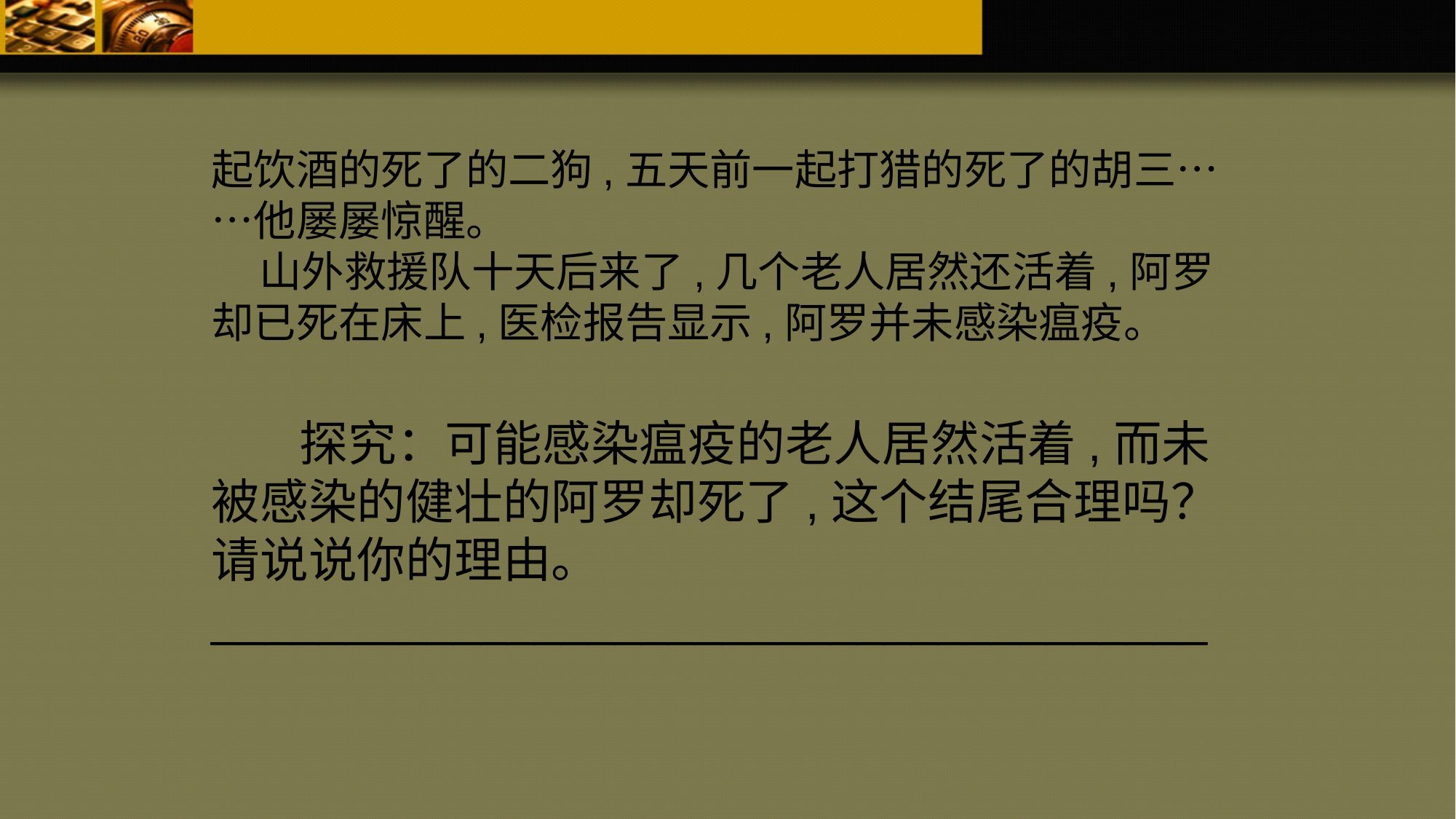

起饮酒的死了的二狗,五天前一起打猎的死了的胡三……他屡屡惊醒。
    山外救援队十天后来了,几个老人居然还活着,阿罗却已死在床上,医检报告显示,阿罗并未感染瘟疫。
       探究：可能感染瘟疫的老人居然活着,而未被感染的健壮的阿罗却死了,这个结尾合理吗？请说说你的理由。      _____________________________________